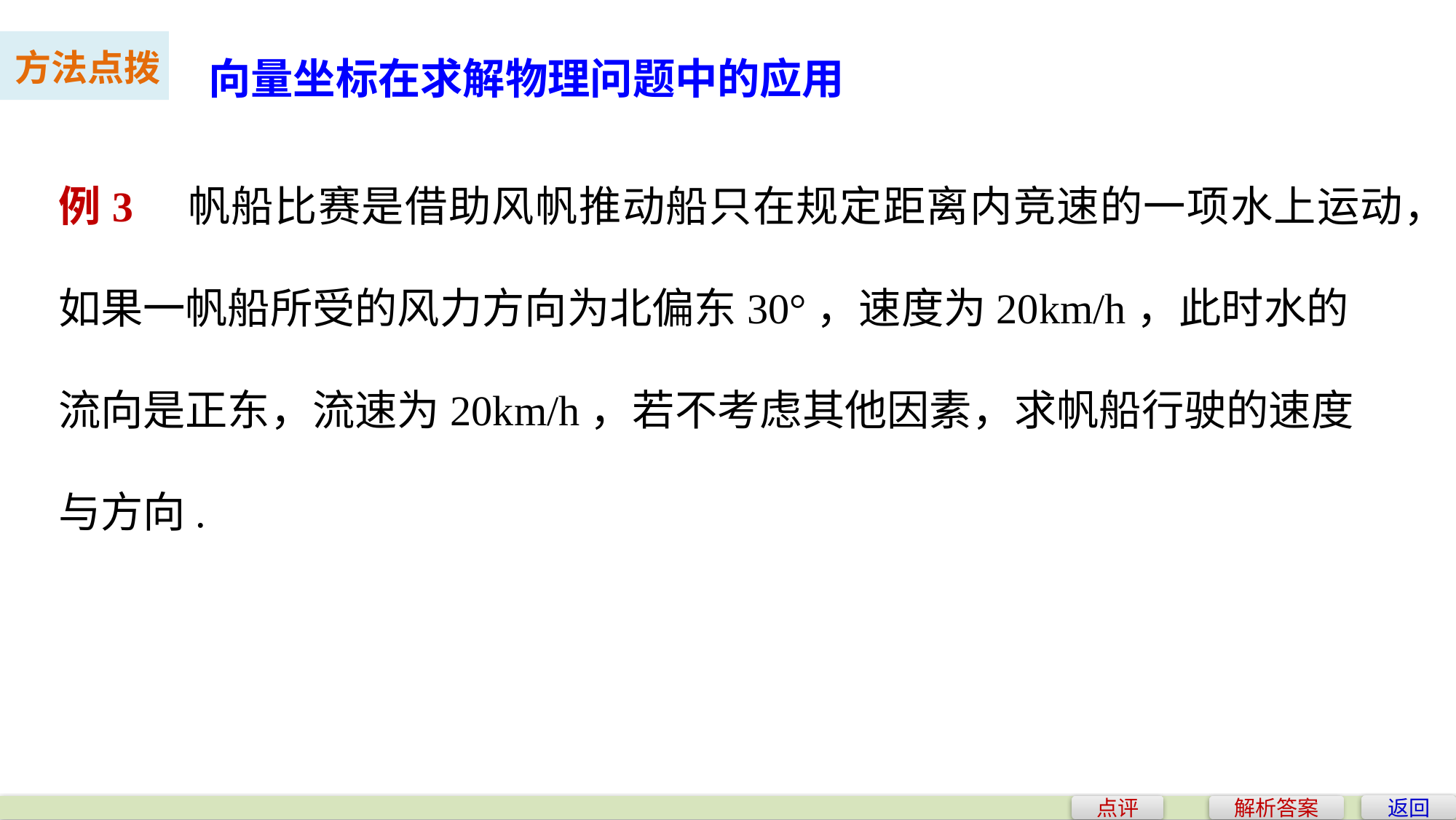

向量坐标在求解物理问题中的应用
方法点拨

例3　帆船比赛是借助风帆推动船只在规定距离内竞速的一项水上运动，如果一帆船所受的风力方向为北偏东30°，速度为20km/h，此时水的
流向是正东，流速为20km/h，若不考虑其他因素，求帆船行驶的速度
与方向.
返回
点评
解析答案